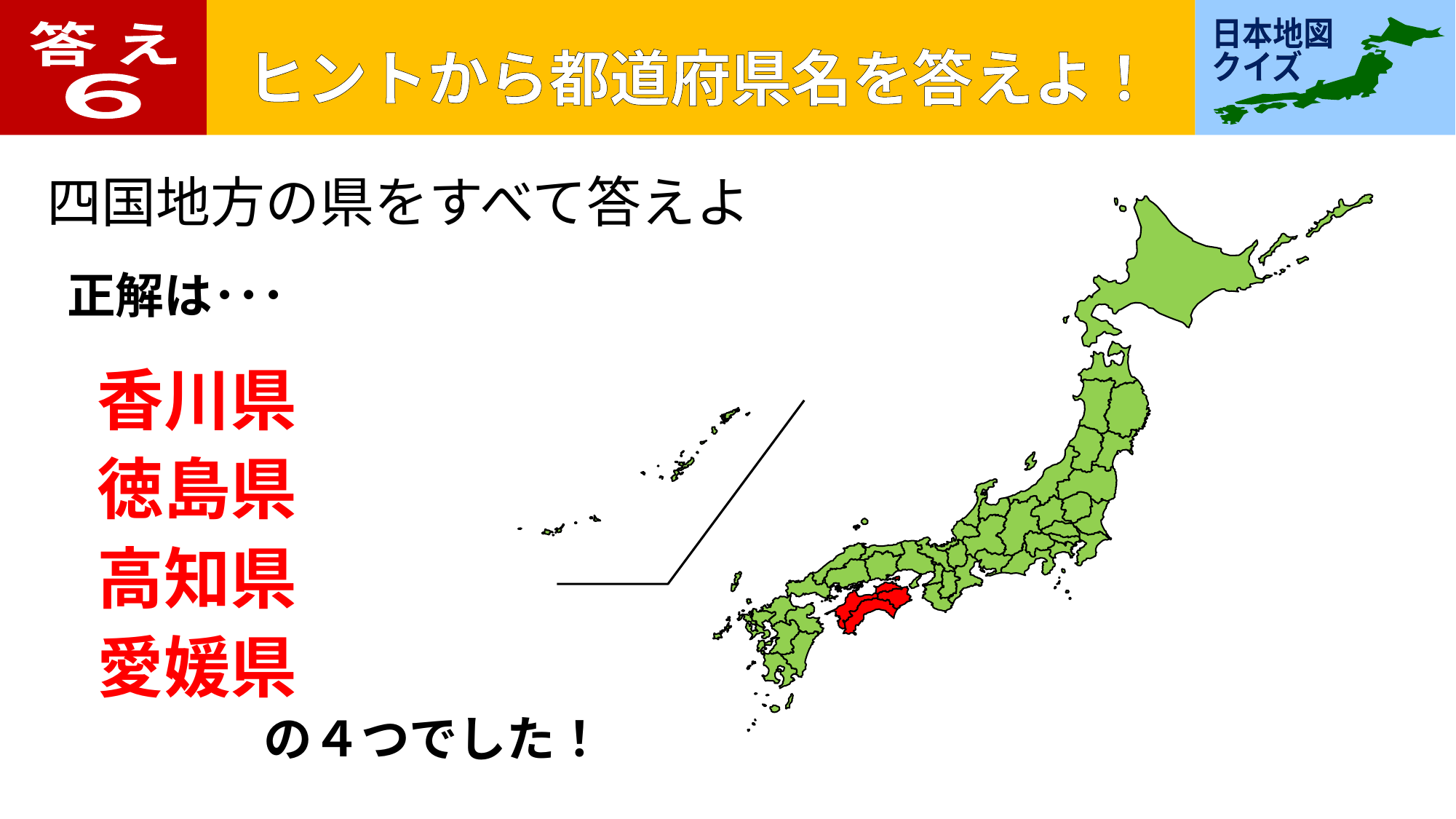

答 え
６
四国地方の県をすべて答えよ

正解は･･･
香川県
徳島県
高知県
愛媛県
の４つでした！